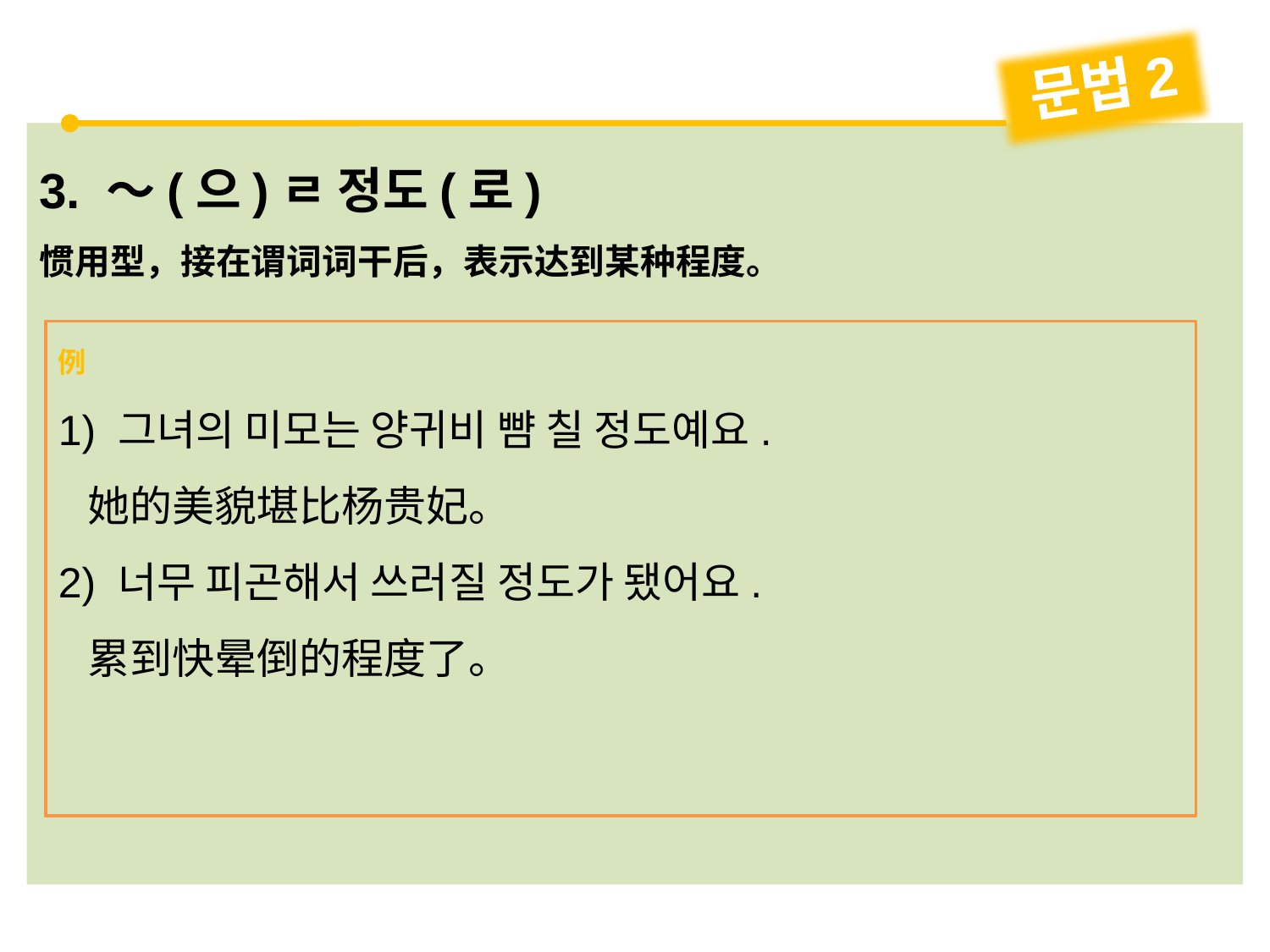

문법2
3. ～(으)ㄹ 정도(로)
惯用型，接在谓词词干后，表示达到某种程度。

例
1) 그녀의 미모는 양귀비 뺨 칠 정도예요.
  她的美貌堪比杨贵妃。
2) 너무 피곤해서 쓰러질 정도가 됐어요.
  累到快晕倒的程度了。